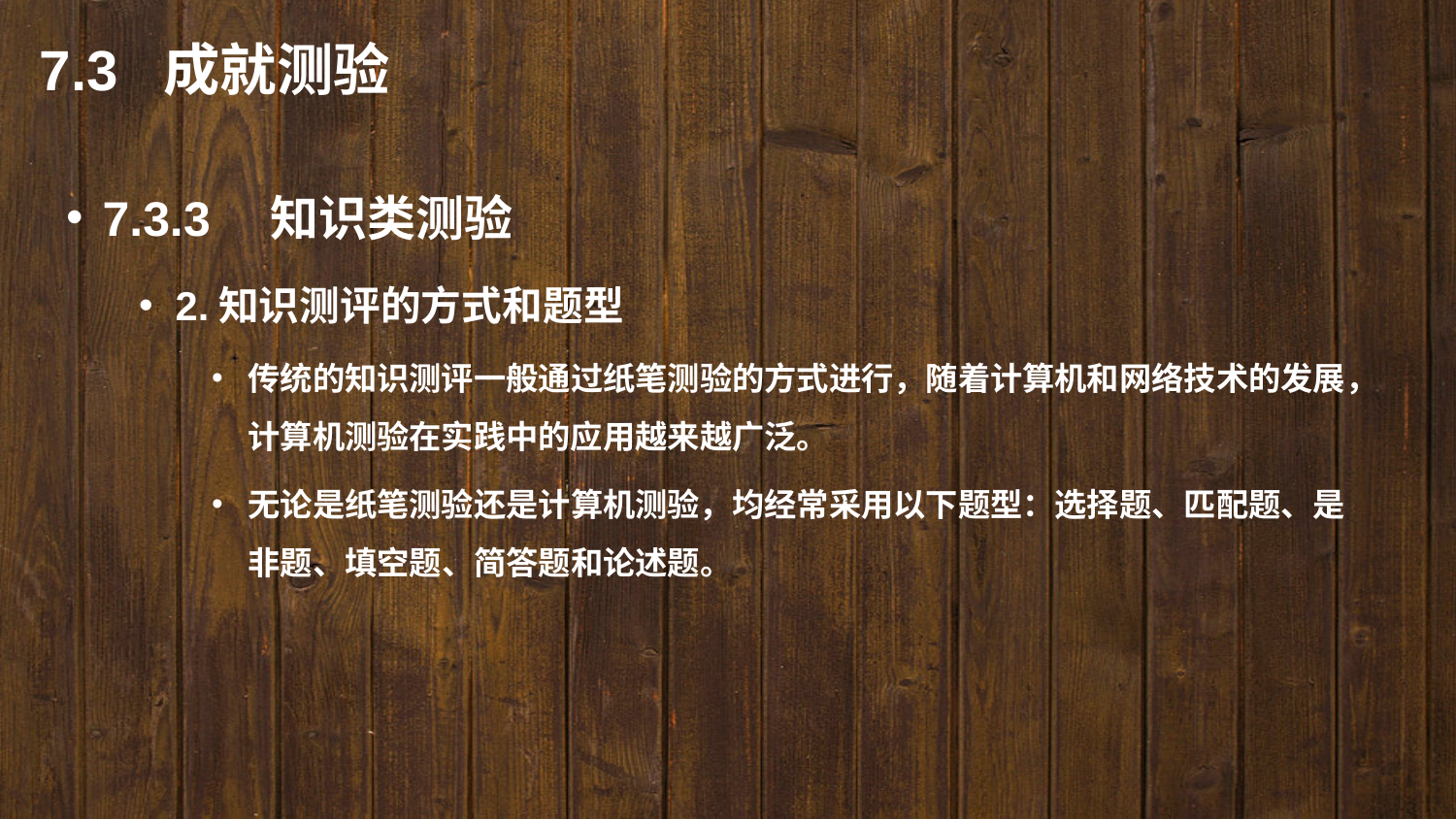

7.3  成就测验
7.3.3　知识类测验
2.知识测评的方式和题型
传统的知识测评一般通过纸笔测验的方式进行，随着计算机和网络技术的发展，计算机测验在实践中的应用越来越广泛。
无论是纸笔测验还是计算机测验，均经常采用以下题型：选择题、匹配题、是非题、填空题、简答题和论述题。